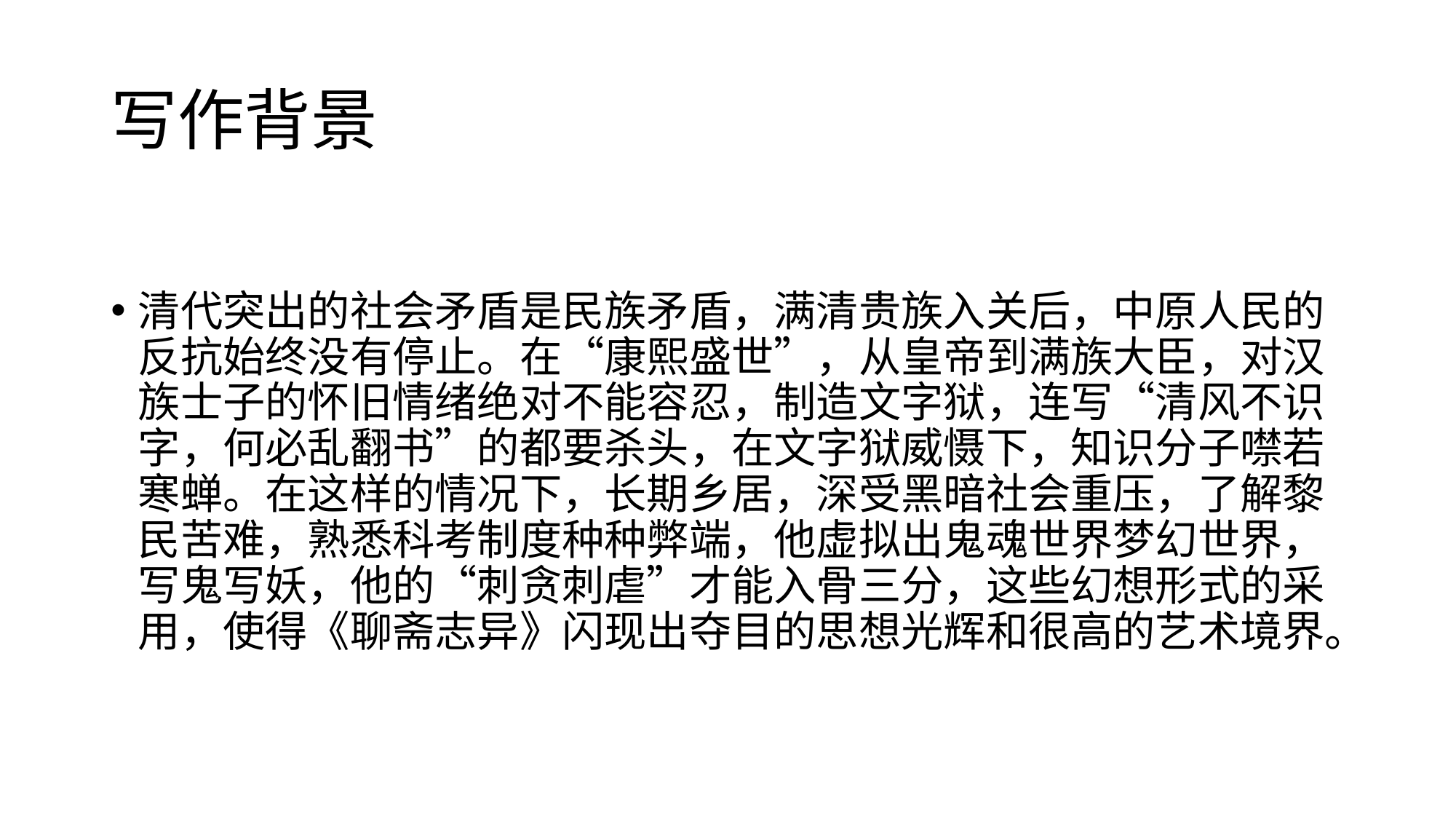

# 写作背景

清代突出的社会矛盾是民族矛盾，满清贵族入关后，中原人民的反抗始终没有停止。在“康熙盛世”，从皇帝到满族大臣，对汉族士子的怀旧情绪绝对不能容忍，制造文字狱，连写“清风不识字，何必乱翻书”的都要杀头，在文字狱威慑下，知识分子噤若寒蝉。在这样的情况下，长期乡居，深受黑暗社会重压，了解黎民苦难，熟悉科考制度种种弊端，他虚拟出鬼魂世界梦幻世界，写鬼写妖，他的“刺贪刺虐”才能入骨三分，这些幻想形式的采用，使得《聊斋志异》闪现出夺目的思想光辉和很高的艺术境界。